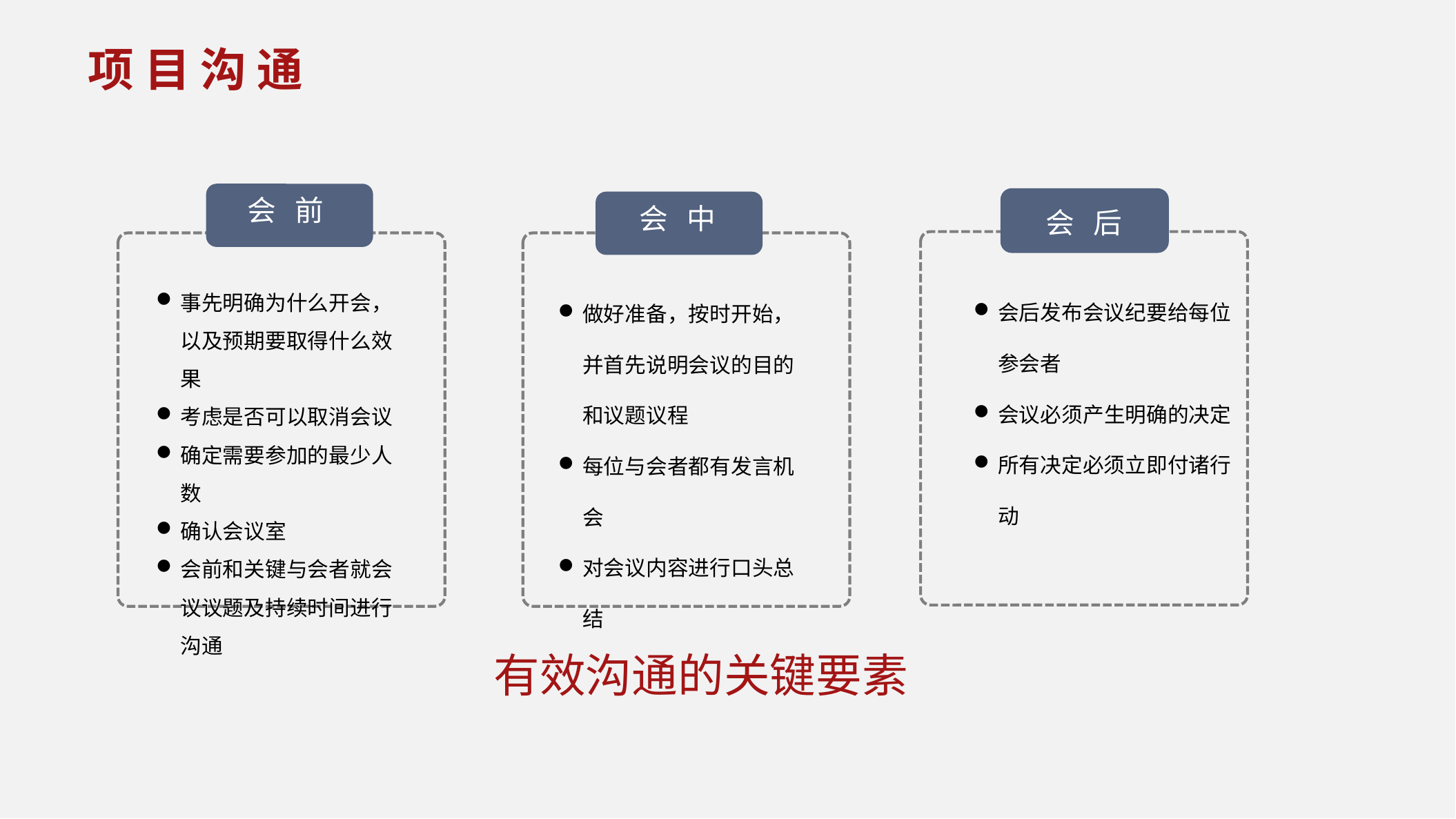

项 目 沟 通

会   前

会   中
会   后
会后发布会议纪要给每位参会者
会议必须产生明确的决定
所有决定必须立即付诸行动
做好准备，按时开始，并首先说明会议的目的和议题议程
每位与会者都有发言机会
对会议内容进行口头总结
事先明确为什么开会，以及预期要取得什么效果
考虑是否可以取消会议
确定需要参加的最少人数
确认会议室
会前和关键与会者就会议议题及持续时间进行沟通
有效沟通的关键要素